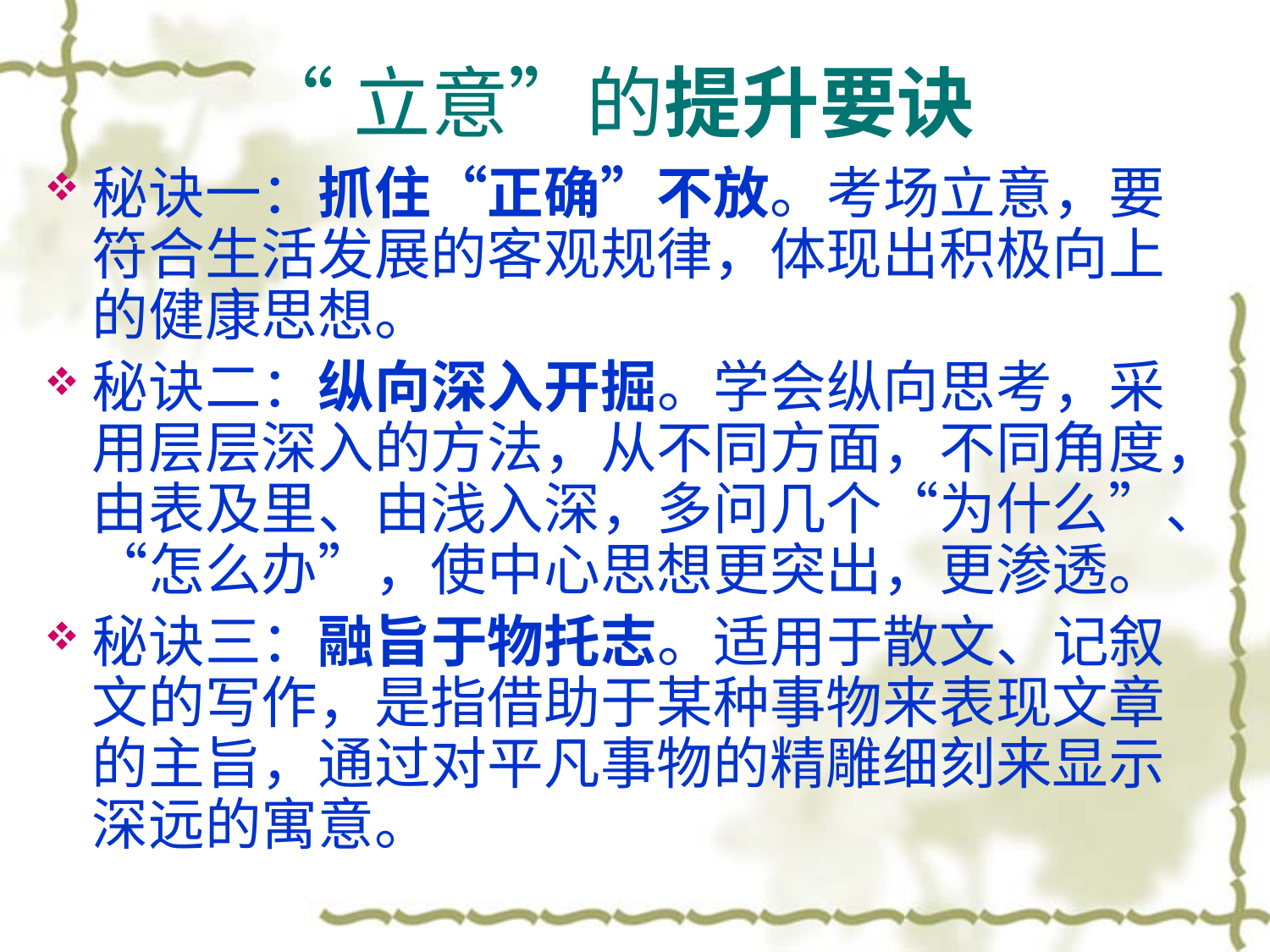

# “立意”的提升要诀
秘诀一：抓住“正确”不放。考场立意，要符合生活发展的客观规律，体现出积极向上的健康思想。
秘诀二：纵向深入开掘。学会纵向思考，采用层层深入的方法，从不同方面，不同角度，由表及里、由浅入深，多问几个“为什么”、“怎么办”，使中心思想更突出，更渗透。
秘诀三：融旨于物托志。适用于散文、记叙文的写作，是指借助于某种事物来表现文章的主旨，通过对平凡事物的精雕细刻来显示深远的寓意。